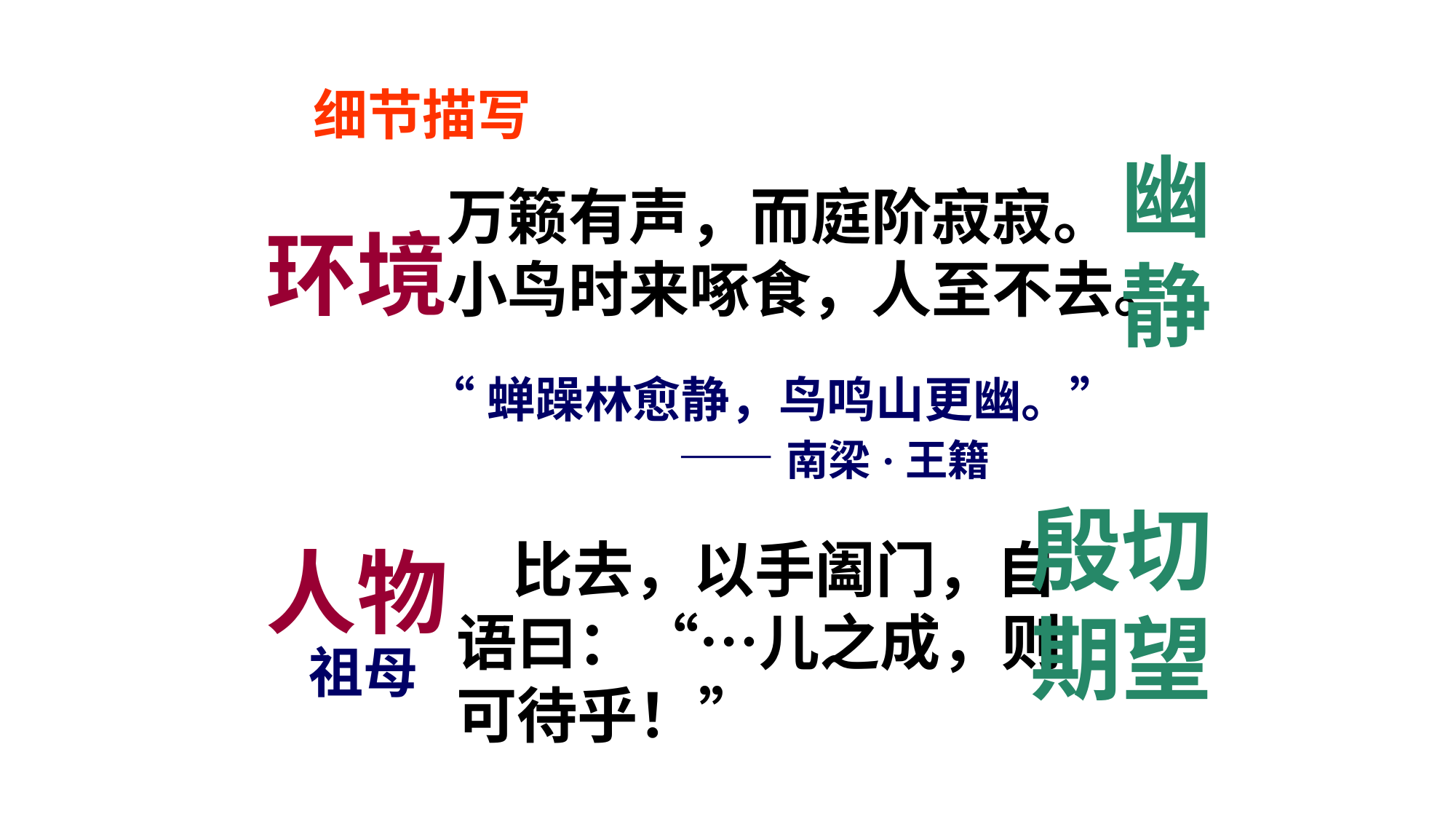

细节描写
幽静
万籁有声，而庭阶寂寂。
小鸟时来啄食，人至不去。
环境
“蝉躁林愈静，鸟鸣山更幽。”
           ——南梁·王籍
殷切
期望
   比去，以手阖门，自语曰：“…儿之成，则可待乎！”
人物
祖母